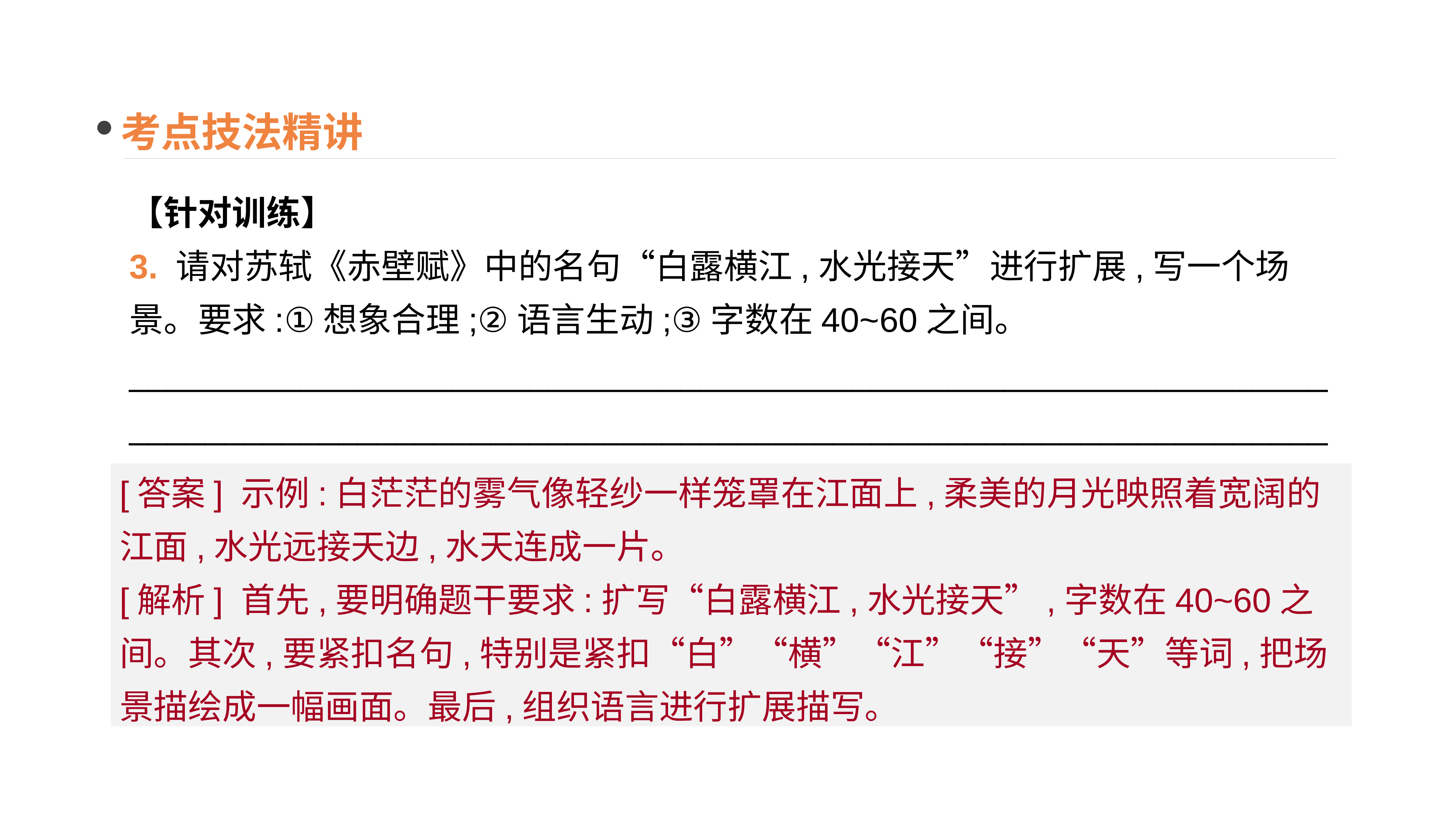

考点技法精讲

【针对训练】
3. 请对苏轼《赤壁赋》中的名句“白露横江,水光接天”进行扩展,写一个场景。要求:①想象合理;②语言生动;③字数在40~60之间。
____________________________________________________________________________________________________________________________________________________________
[答案] 示例:白茫茫的雾气像轻纱一样笼罩在江面上,柔美的月光映照着宽阔的江面,水光远接天边,水天连成一片。
[解析] 首先,要明确题干要求:扩写“白露横江,水光接天”,字数在40~60之间。其次,要紧扣名句,特别是紧扣“白”“横”“江”“接”“天”等词,把场景描绘成一幅画面。最后,组织语言进行扩展描写。